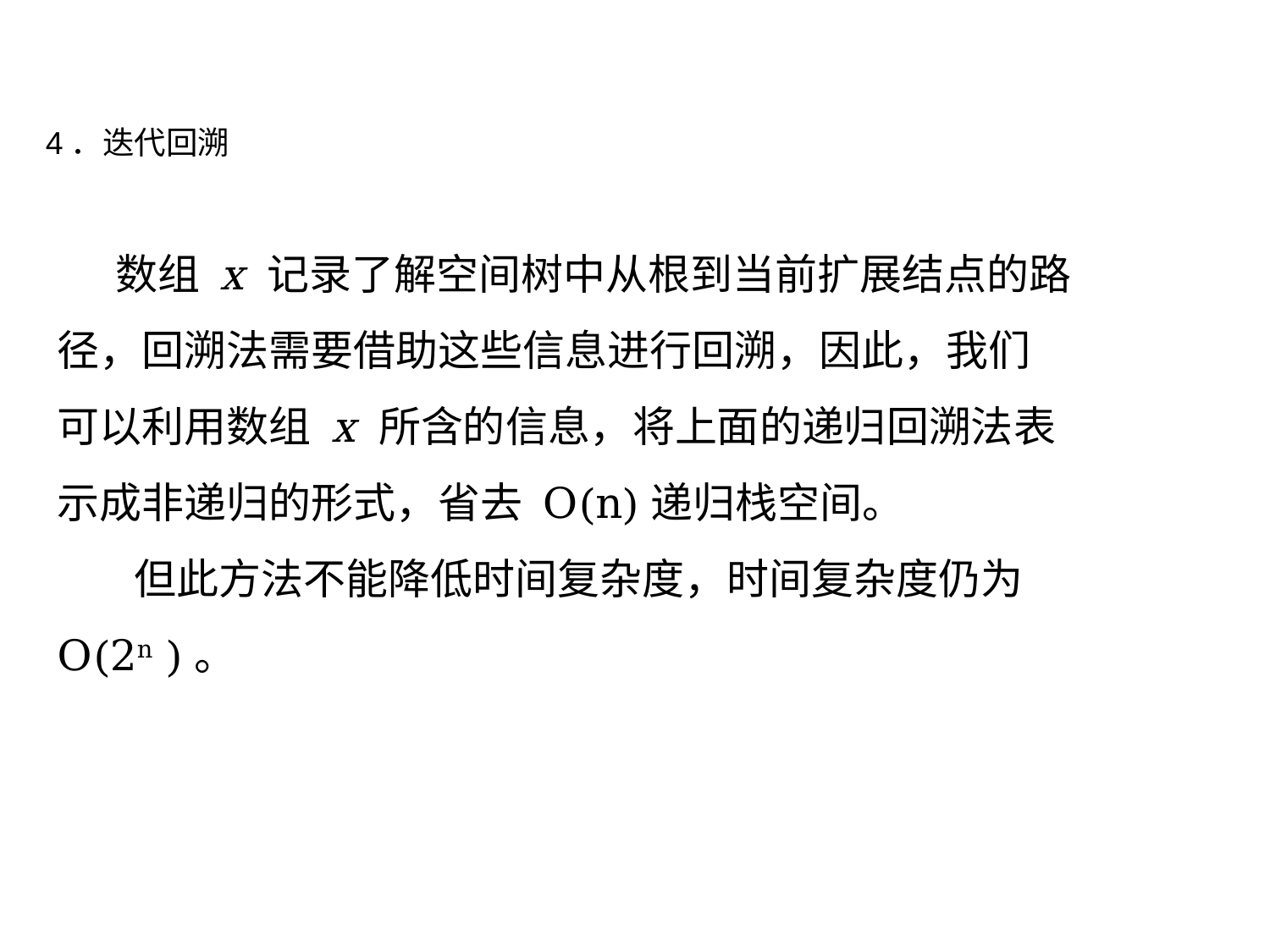

4．迭代回溯
     数组 x 记录了解空间树中从根到当前扩展结点的路径，回溯法需要借助这些信息进行回溯，因此，我们可以利用数组 x 所含的信息，将上面的递归回溯法表示成非递归的形式，省去 O(n)递归栈空间。
       但此方法不能降低时间复杂度，时间复杂度仍为 O(2n )。